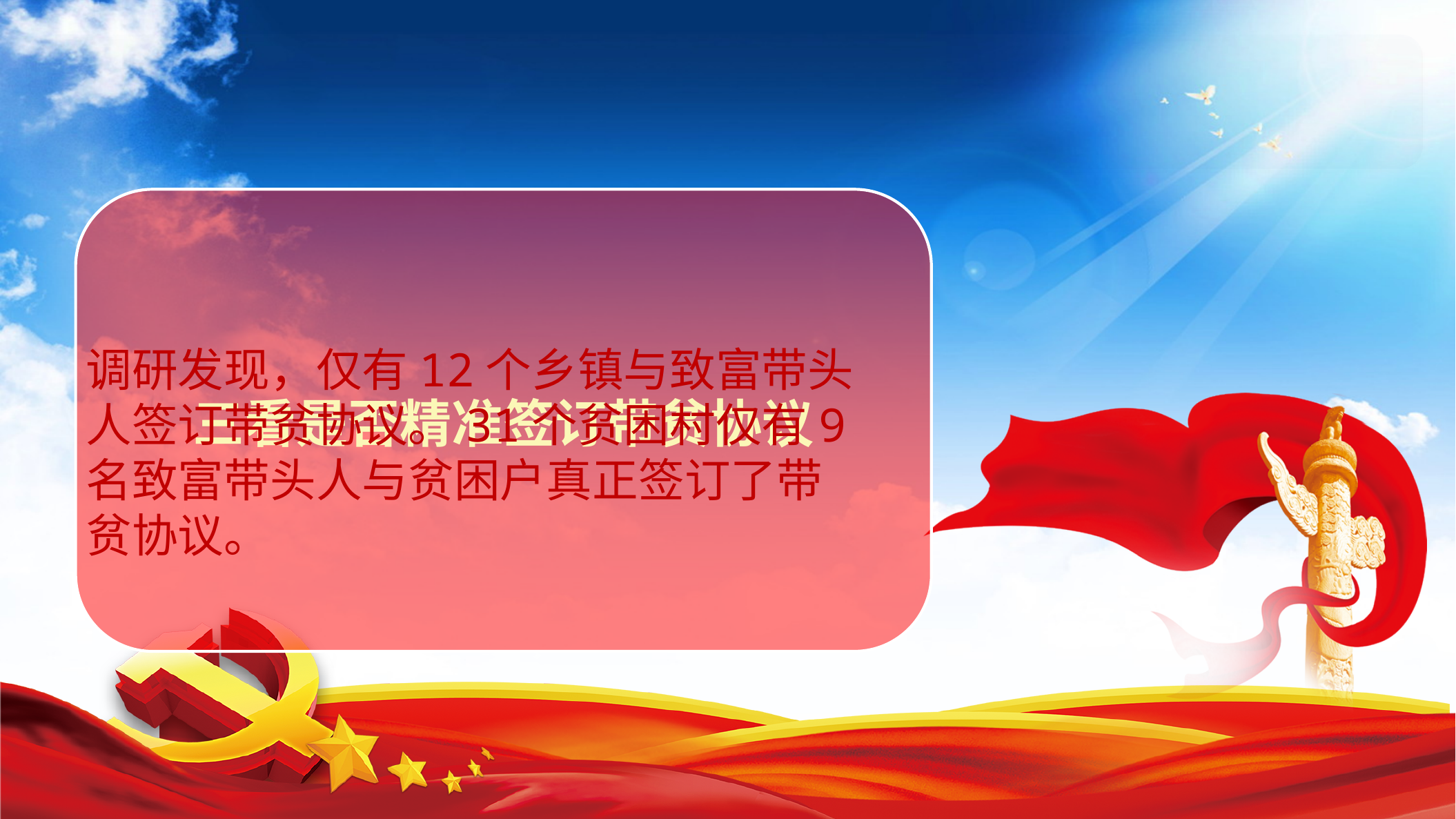

三看是否精准签订带贫协议
调研发现，仅有12个乡镇与致富带头人签订带贫协议。31个贫困村仅有9名致富带头人与贫困户真正签订了带贫协议。